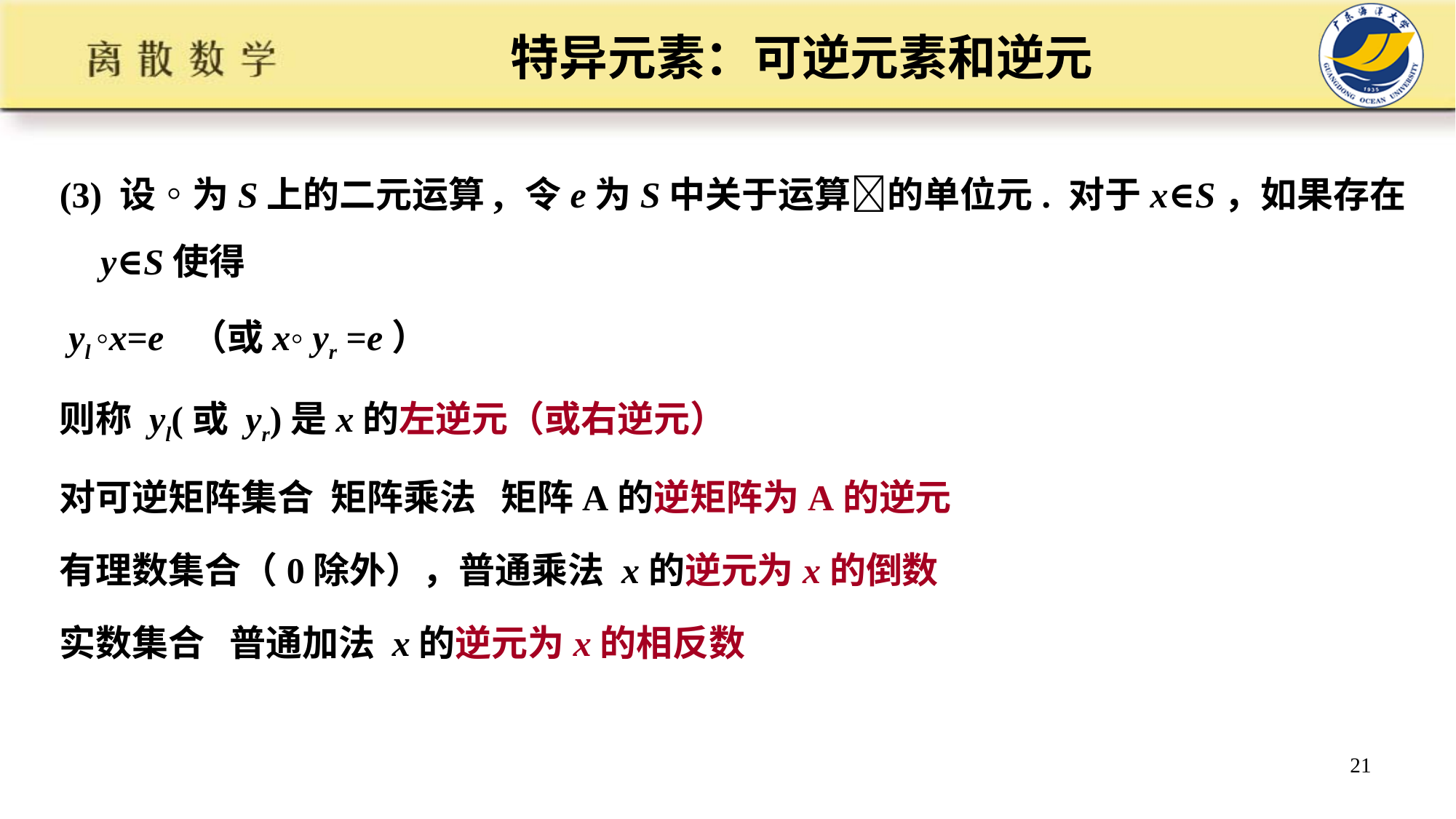

# 特异元素：可逆元素和逆元
(3) 设◦为S上的二元运算, 令e为S中关于运算°的单位元. 对于x∈S，如果存在y∈S使得
 yl ◦x=e  （或x◦ yr =e）
则称 yl(或 yr)是x的左逆元（或右逆元）
对可逆矩阵集合  矩阵乘法   矩阵A的逆矩阵为A的逆元
有理数集合（0除外），普通乘法 x的逆元为x的倒数
实数集合   普通加法 x的逆元为x的相反数
21